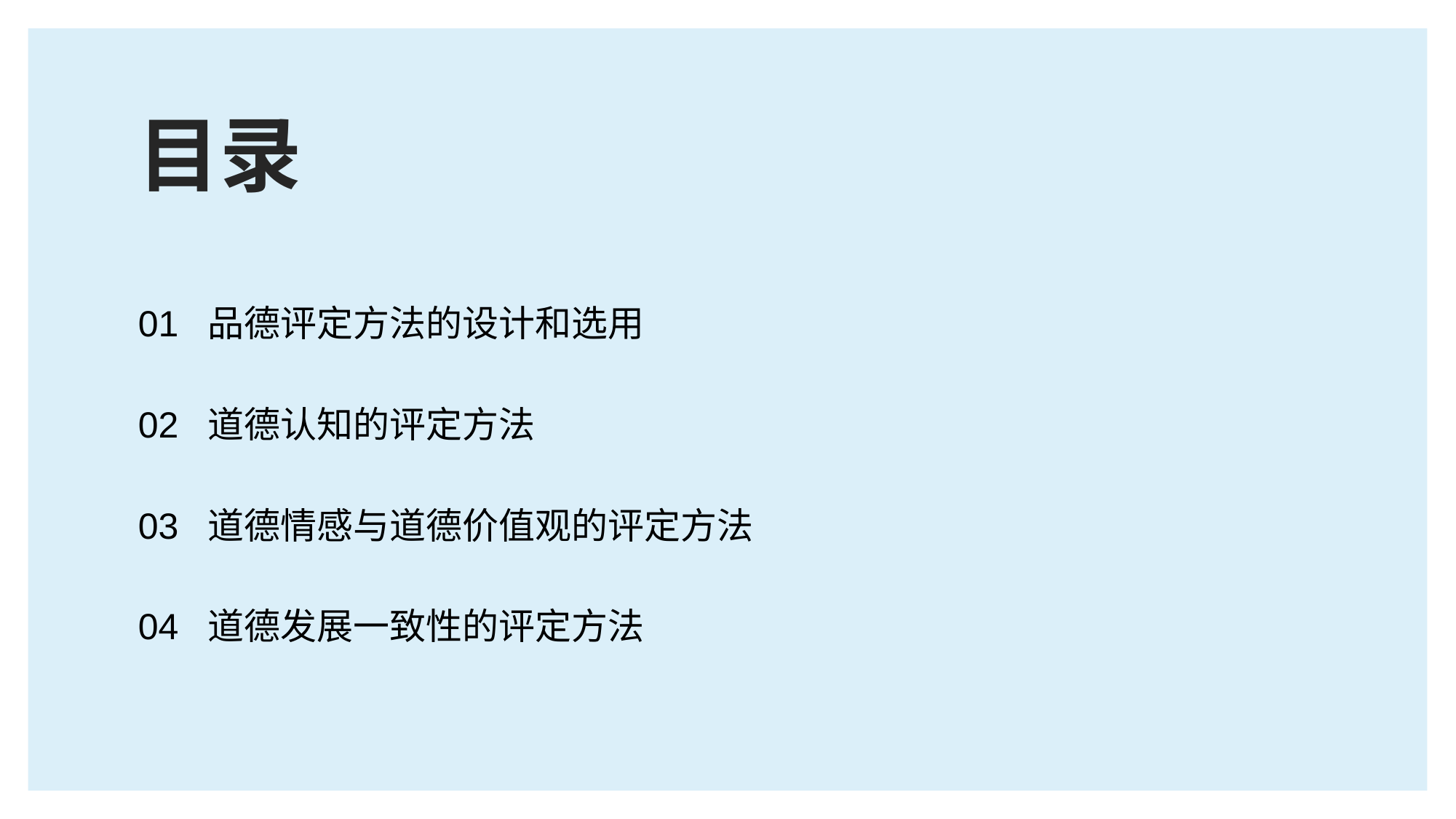

# 目录
01  品德评定方法的设计和选用
02  道德认知的评定方法
03  道德情感与道德价值观的评定方法
04  道德发展一致性的评定方法